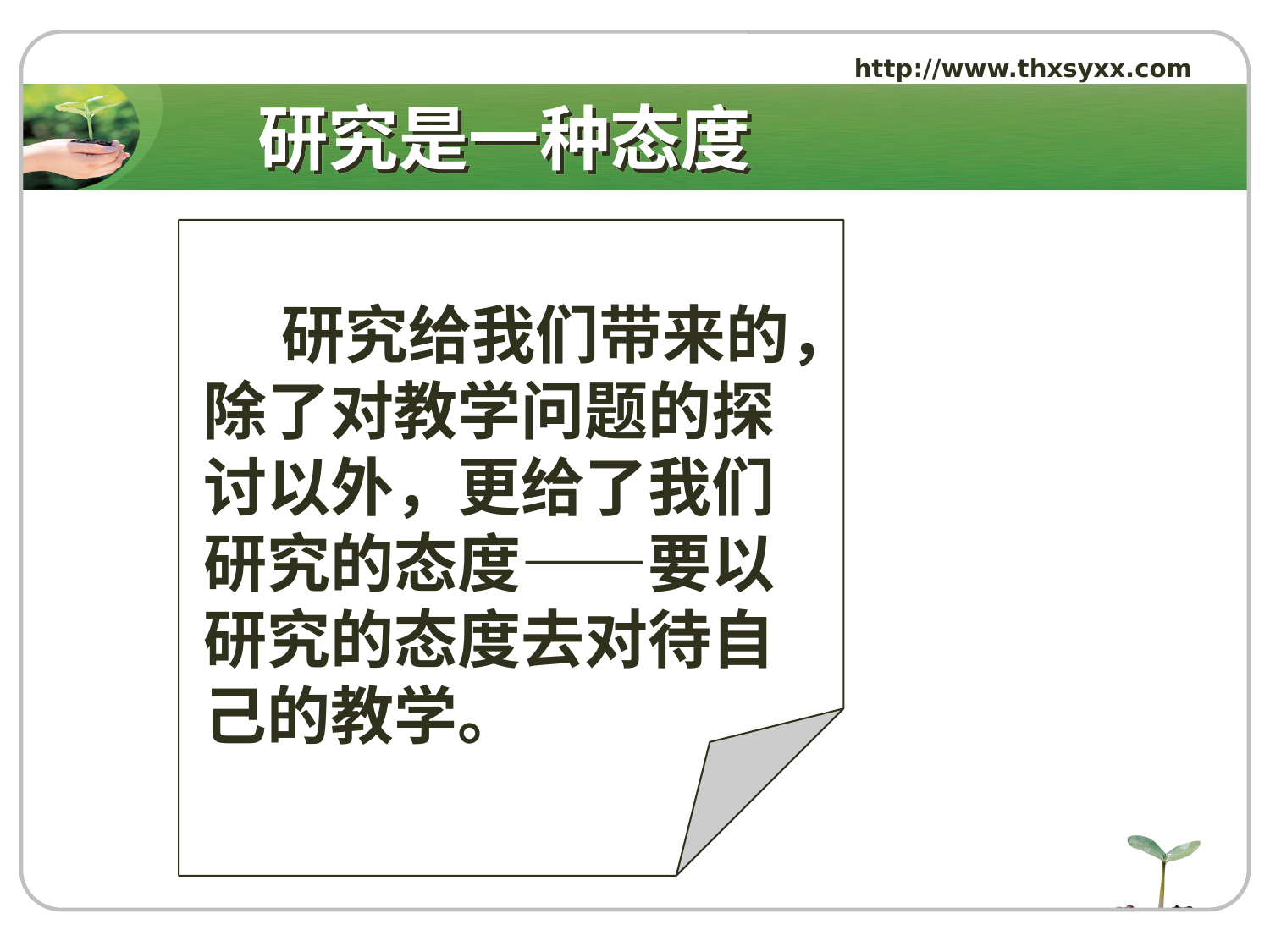

http://www.thxsyxx.com
# 研究是一种态度

     研究给我们带来的，除了对教学问题的探讨以外，更给了我们研究的态度——要以研究的态度去对待自己的教学。